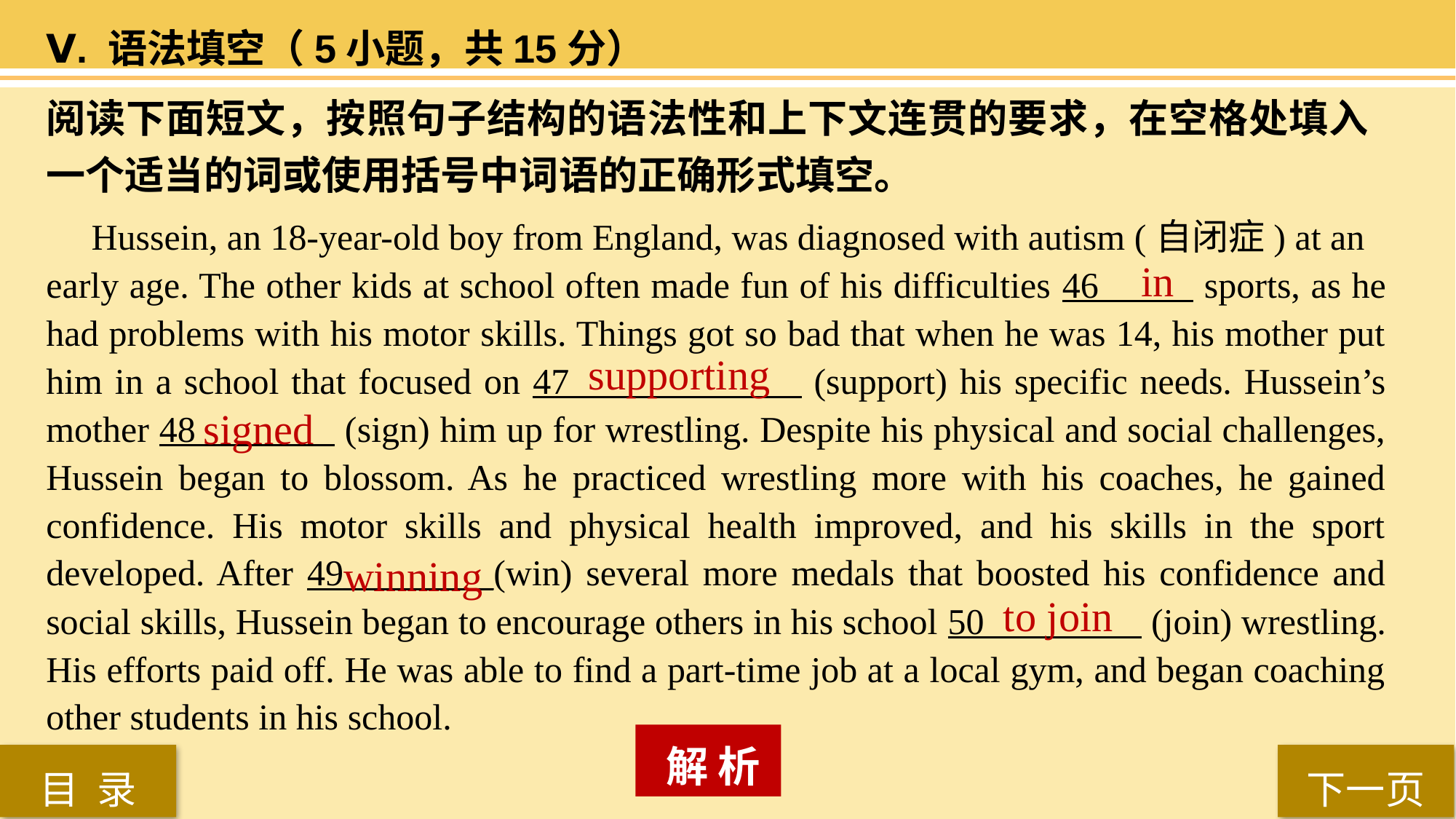

Ⅴ. 语法填空（5小题，共15分）
阅读下面短文，按照句子结构的语法性和上下文连贯的要求，在空格处填入一个适当的词或使用括号中词语的正确形式填空。
     Hussein, an 18-year-old boy from England, was diagnosed with autism (自闭症) at an
early age. The other kids at school often made fun of his difficulties 46          sports, as he had problems with his motor skills. Things got so bad that when he was 14, his mother put him in a school that focused on 47                    (support) his specific needs. Hussein’s mother 48               (sign) him up for wrestling. Despite his physical and social challenges, Hussein began to blossom. As he practiced wrestling more with his coaches, he gained confidence. His motor skills and physical health improved, and his skills in the sport developed. After 49_____   _(win) several more medals that boosted his confidence and social skills, Hussein began to encourage others in his school 50                  (join) wrestling. His efforts paid off. He was able to find a part-time job at a local gym, and began coaching other students in his school.
in
 supporting
signed
winning
to join
 解 析